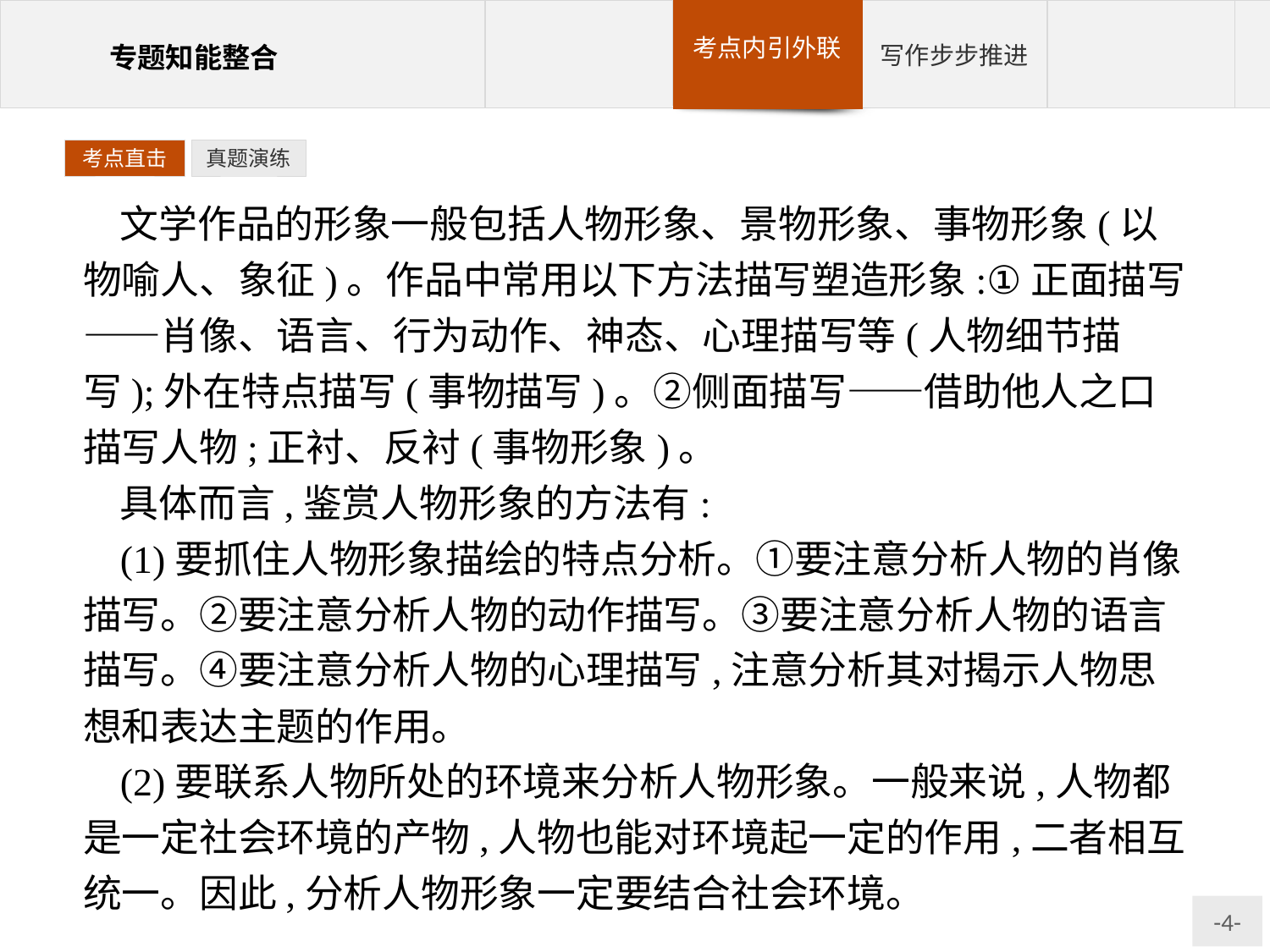

考点直击
真题演练
文学作品的形象一般包括人物形象、景物形象、事物形象(以物喻人、象征)。作品中常用以下方法描写塑造形象:①正面描写——肖像、语言、行为动作、神态、心理描写等(人物细节描写);外在特点描写(事物描写)。②侧面描写——借助他人之口描写人物;正衬、反衬(事物形象)。
具体而言,鉴赏人物形象的方法有:
(1)要抓住人物形象描绘的特点分析。①要注意分析人物的肖像描写。②要注意分析人物的动作描写。③要注意分析人物的语言描写。④要注意分析人物的心理描写,注意分析其对揭示人物思想和表达主题的作用。
(2)要联系人物所处的环境来分析人物形象。一般来说,人物都是一定社会环境的产物,人物也能对环境起一定的作用,二者相互统一。因此,分析人物形象一定要结合社会环境。